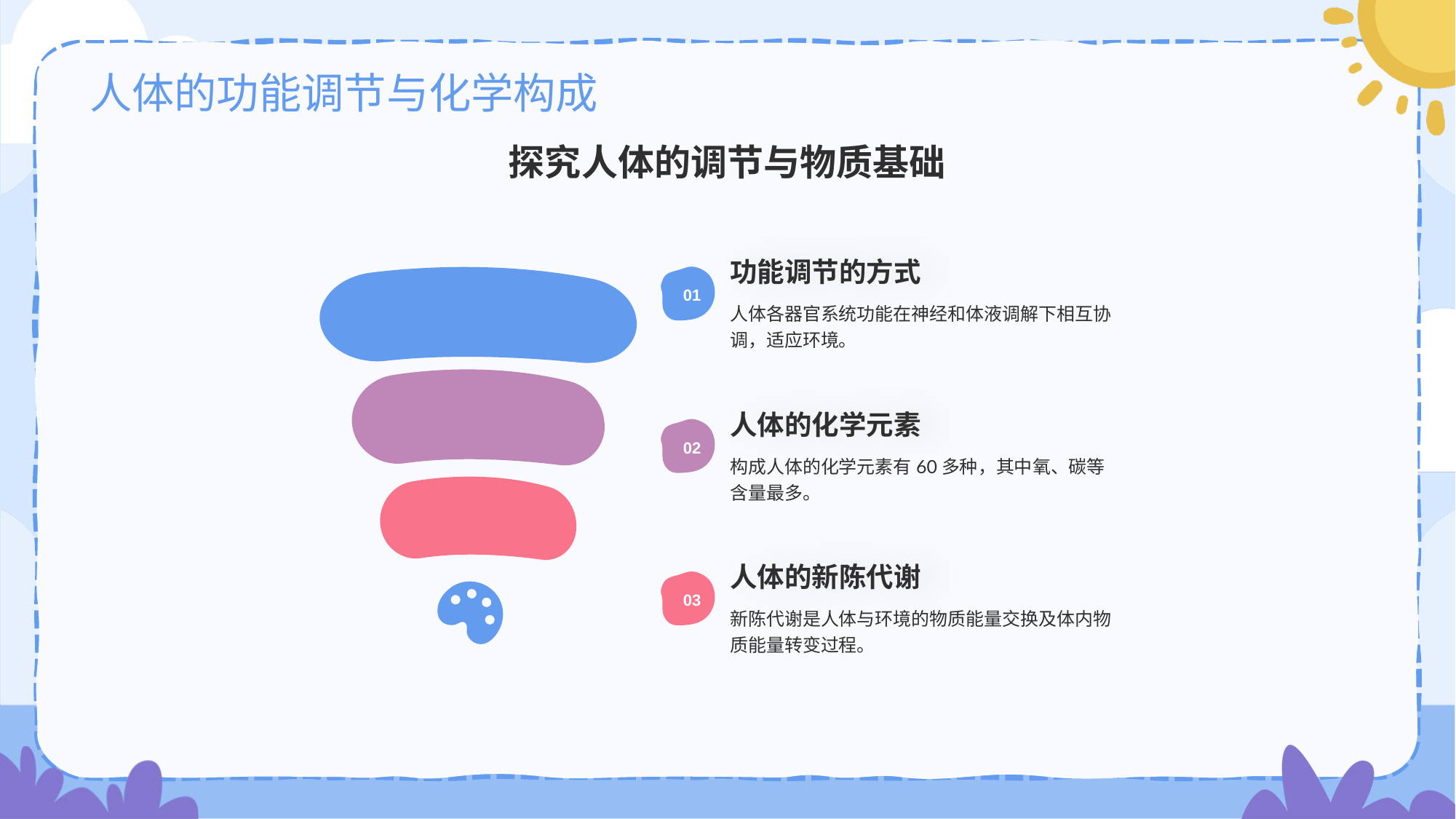

# 人体的功能调节与化学构成
探究人体的调节与物质基础
功能调节的方式

01
人体各器官系统功能在神经和体液调解下相互协调，适应环境。

人体的化学元素

02
构成人体的化学元素有60多种，其中氧、碳等含量最多。
人体的新陈代谢

03
新陈代谢是人体与环境的物质能量交换及体内物质能量转变过程。